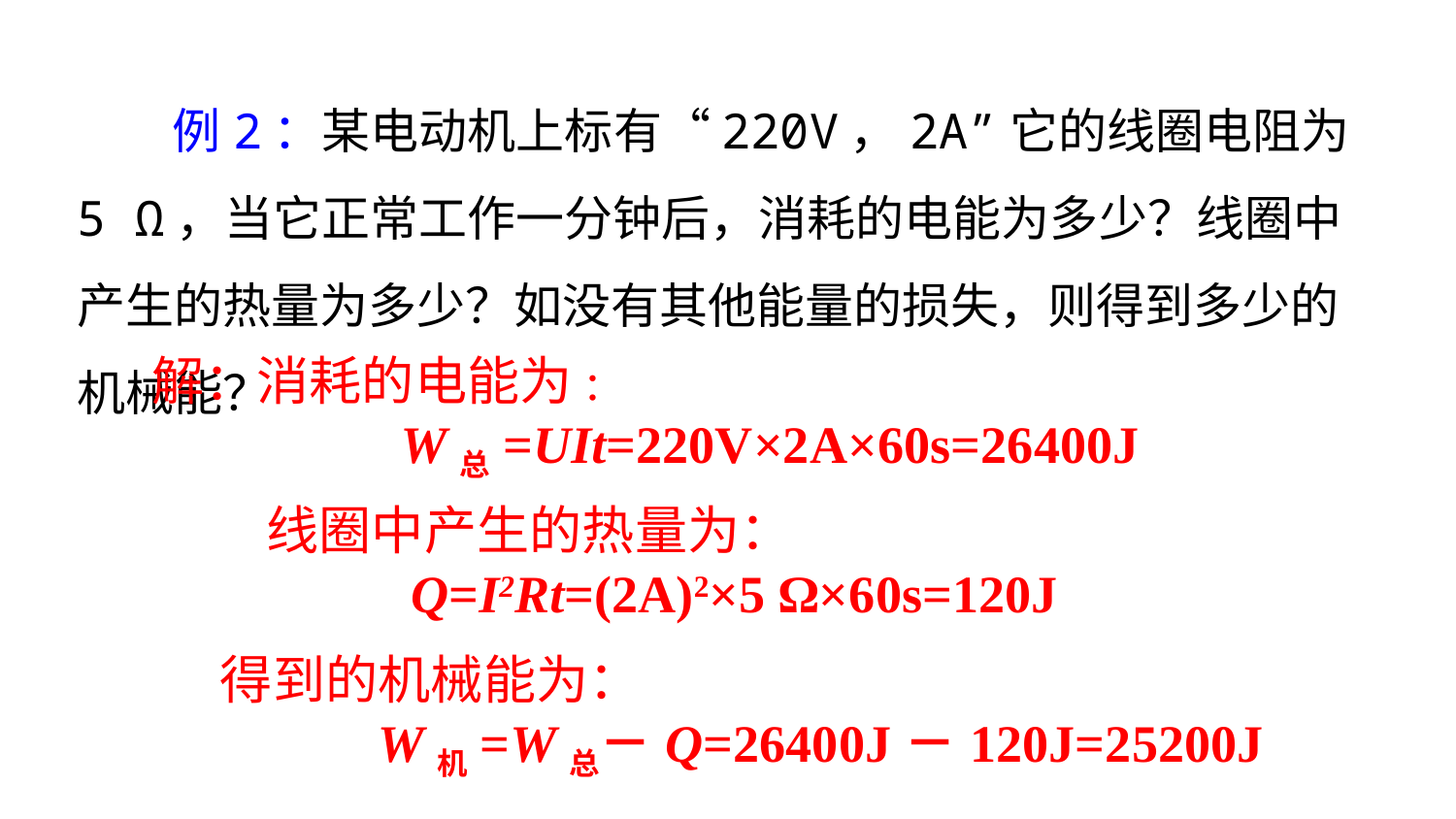

例2：某电动机上标有“220V，2A”它的线圈电阻为5 Ω，当它正常工作一分钟后，消耗的电能为多少？线圈中产生的热量为多少？如没有其他能量的损失，则得到多少的机械能？
解：消耗的电能为:
                   W总=UIt=220V×2A×60s=26400J
线圈中产生的热量为：
           Q=I2Rt=(2A)2×5 Ω×60s=120J
得到的机械能为：
            W机=W总－Q=26400J－120J=25200J